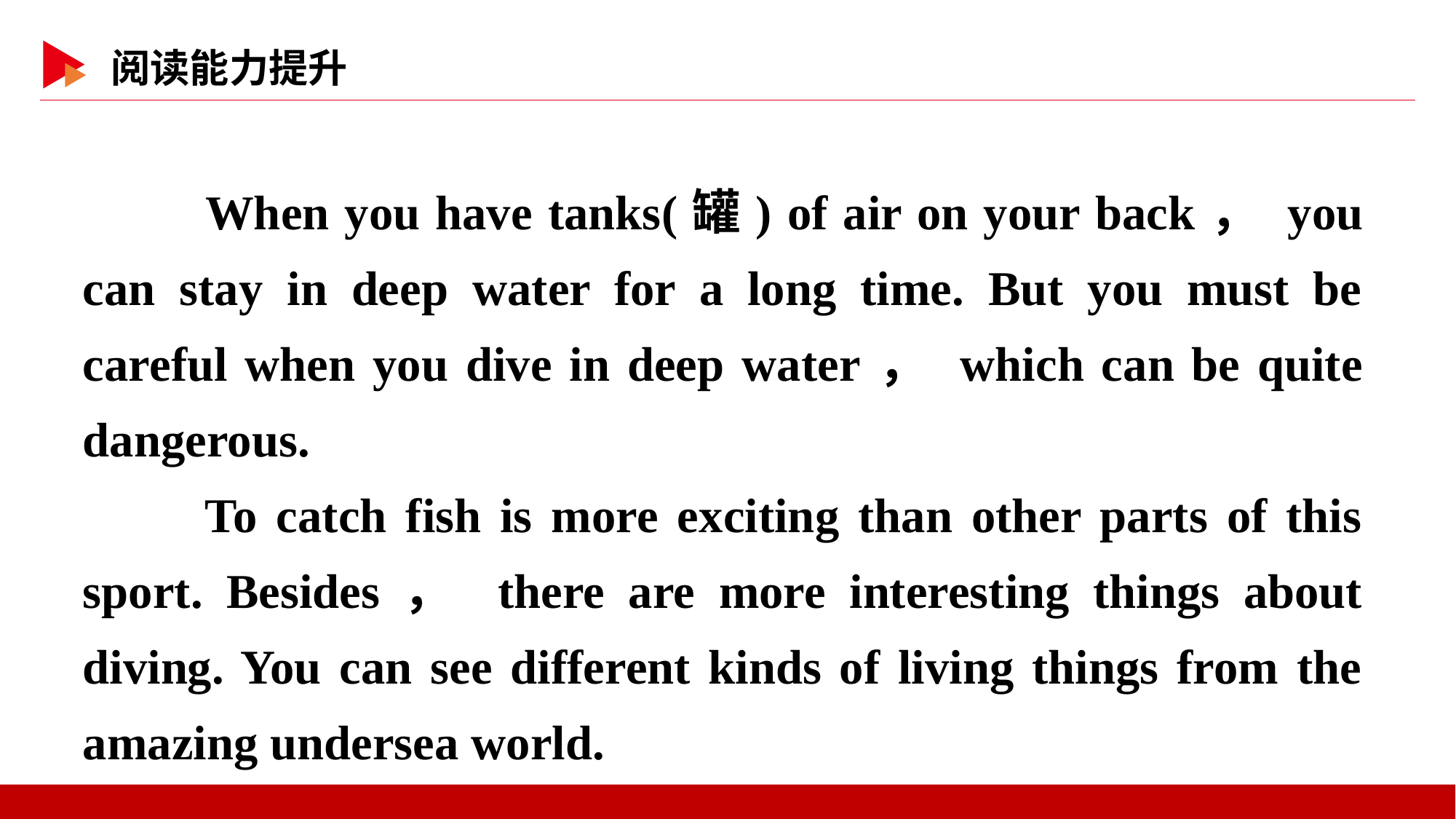

When you have tanks(罐) of air on your back， you can stay in deep water for a long time. But you must be careful when you dive in deep water， which can be quite dangerous.
　　To catch fish is more exciting than other parts of this sport. Besides， there are more interesting things about diving. You can see different kinds of living things from the amazing undersea world.